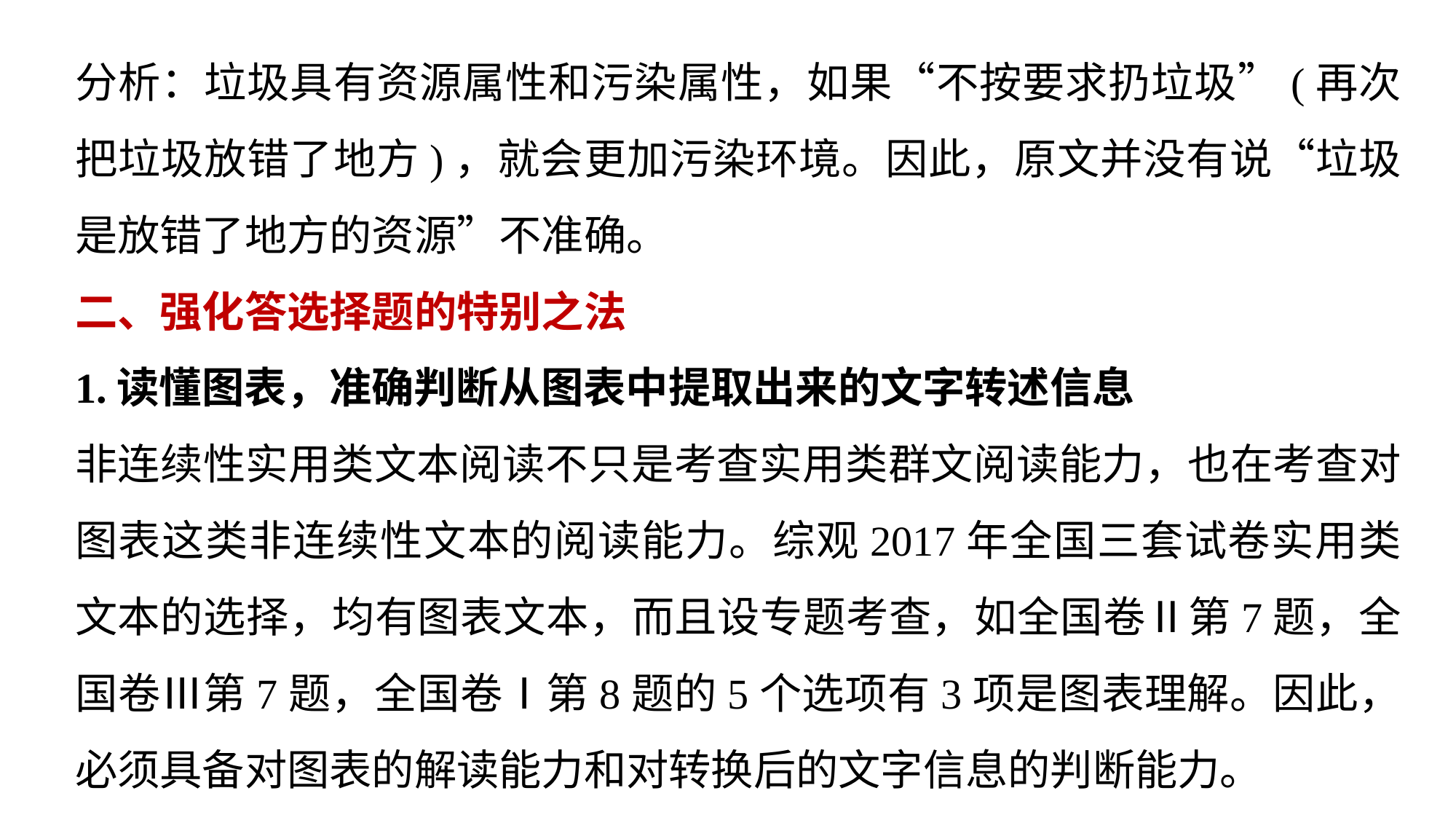

分析：垃圾具有资源属性和污染属性，如果“不按要求扔垃圾”(再次把垃圾放错了地方)，就会更加污染环境。因此，原文并没有说“垃圾是放错了地方的资源”不准确。
二、强化答选择题的特别之法
1.读懂图表，准确判断从图表中提取出来的文字转述信息
非连续性实用类文本阅读不只是考查实用类群文阅读能力，也在考查对图表这类非连续性文本的阅读能力。综观2017年全国三套试卷实用类文本的选择，均有图表文本，而且设专题考查，如全国卷Ⅱ第7题，全国卷Ⅲ第7题，全国卷Ⅰ第8题的5个选项有3项是图表理解。因此，必须具备对图表的解读能力和对转换后的文字信息的判断能力。